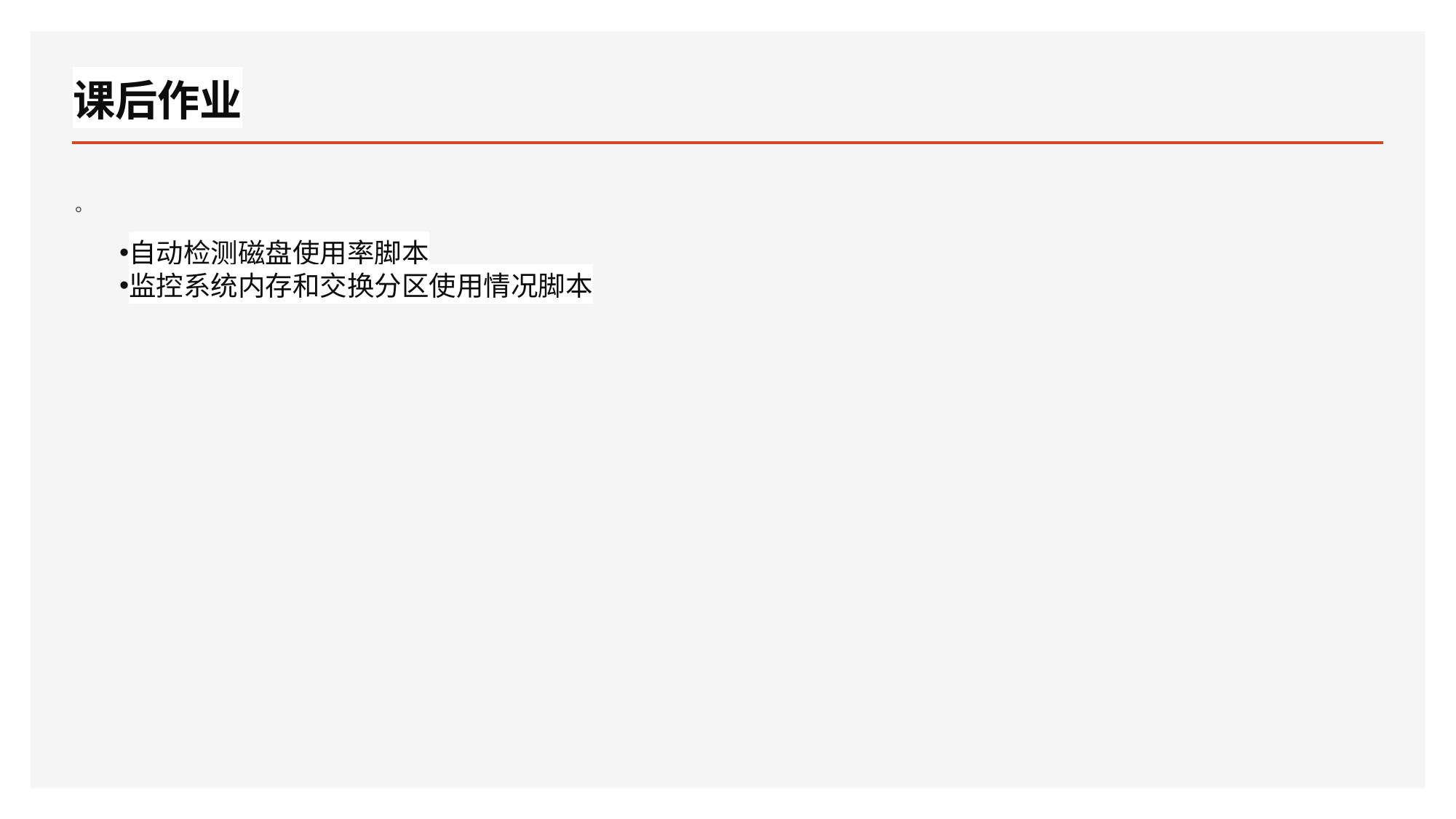

# 课后作业
。
自动检测磁盘使用率脚本
监控系统内存和交换分区使用情况脚本